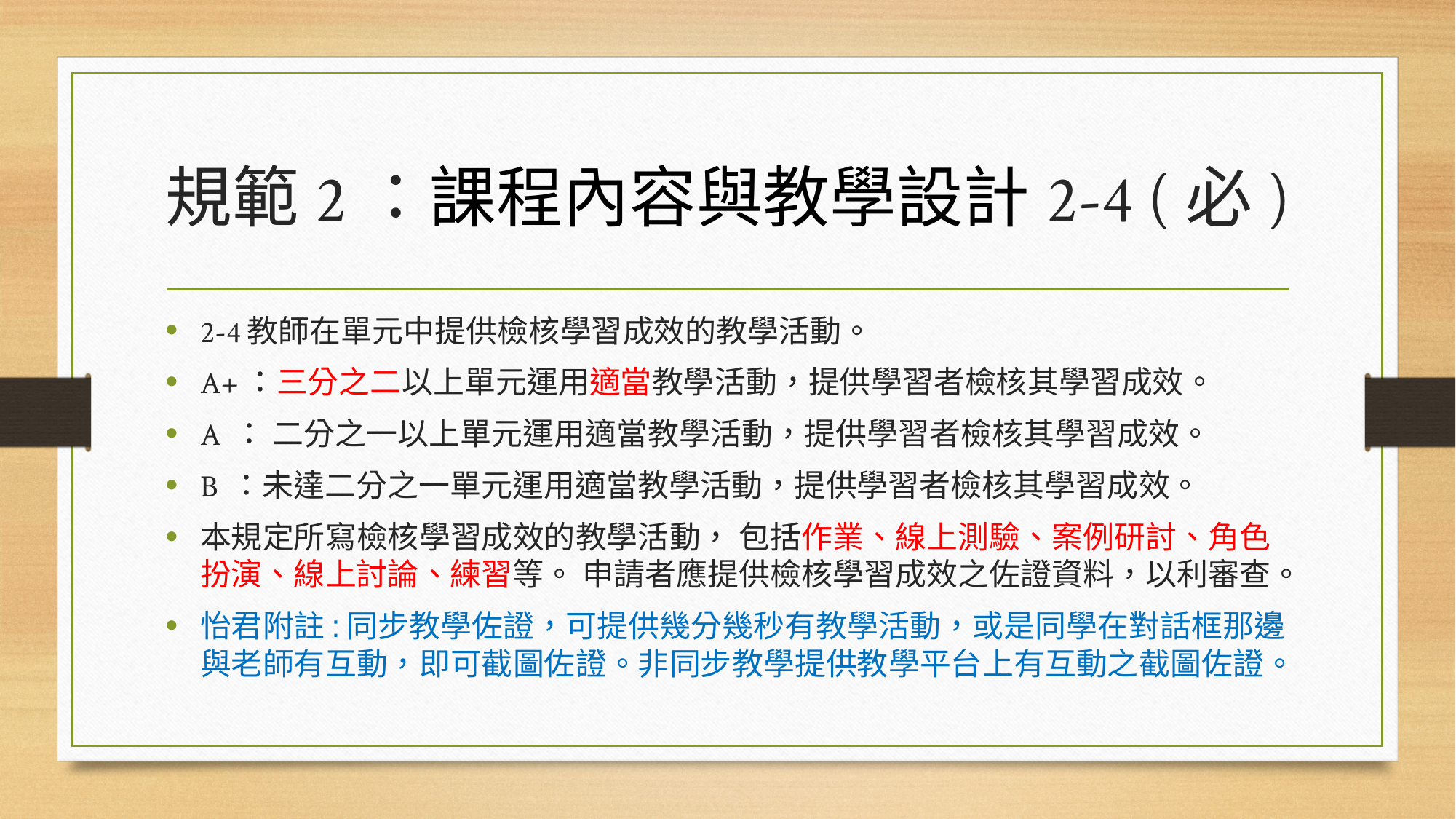

# 規範2：課程內容與教學設計2-4 (必)
2-4教師在單元中提供檢核學習成效的教學活動。
A+：三分之二以上單元運用適當教學活動，提供學習者檢核其學習成效。
A ： 二分之一以上單元運用適當教學活動，提供學習者檢核其學習成效。
B ：未達二分之一單元運用適當教學活動，提供學習者檢核其學習成效。
本規定所寫檢核學習成效的教學活動， 包括作業、線上測驗、案例研討、角色扮演、線上討論、練習等。 申請者應提供檢核學習成效之佐證資料，以利審查。
怡君附註:同步教學佐證，可提供幾分幾秒有教學活動，或是同學在對話框那邊與老師有互動，即可截圖佐證。非同步教學提供教學平台上有互動之截圖佐證。